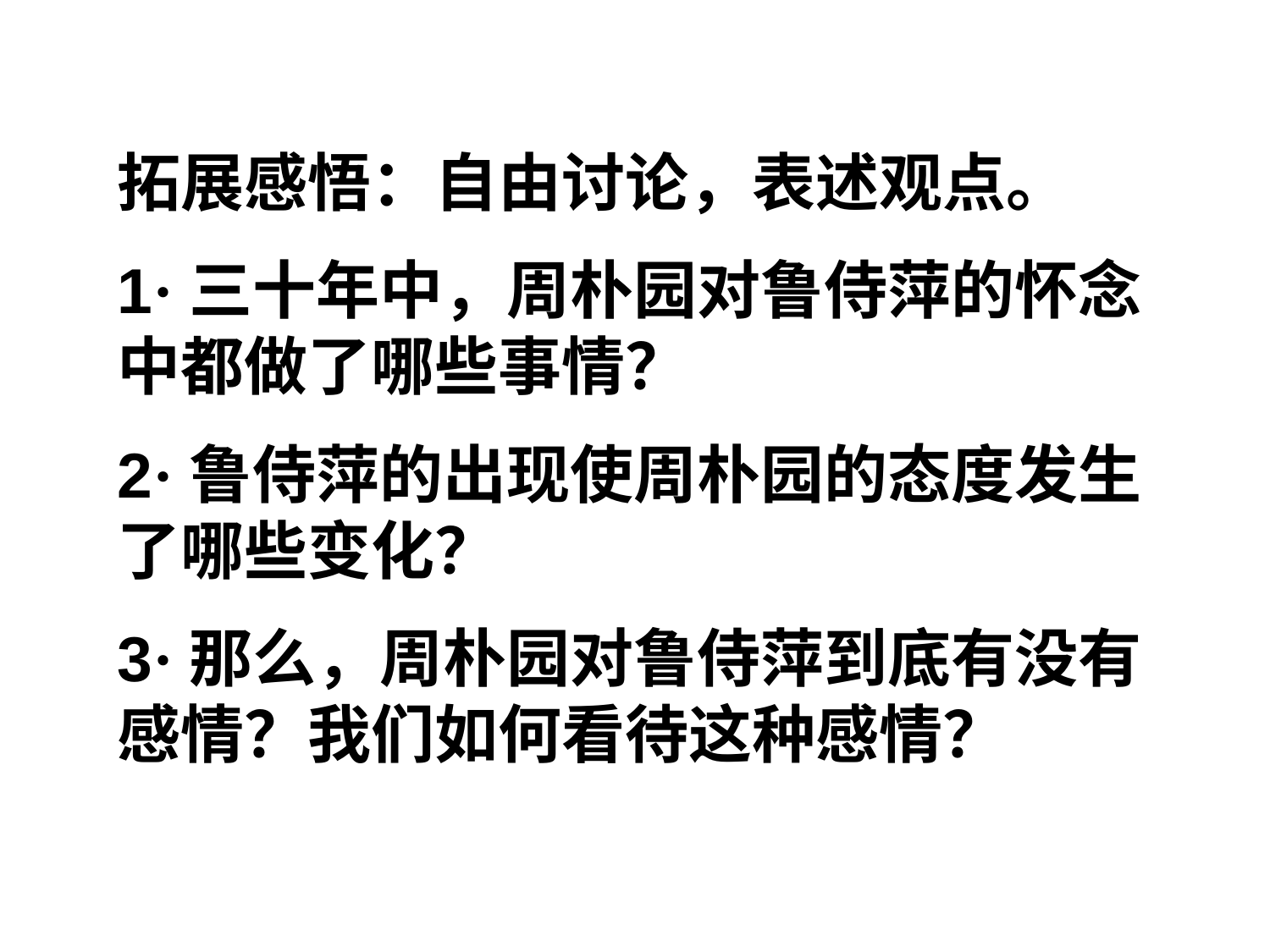

拓展感悟：自由讨论，表述观点。
1·三十年中，周朴园对鲁侍萍的怀念中都做了哪些事情？
2·鲁侍萍的出现使周朴园的态度发生了哪些变化？
3·那么，周朴园对鲁侍萍到底有没有感情？我们如何看待这种感情？